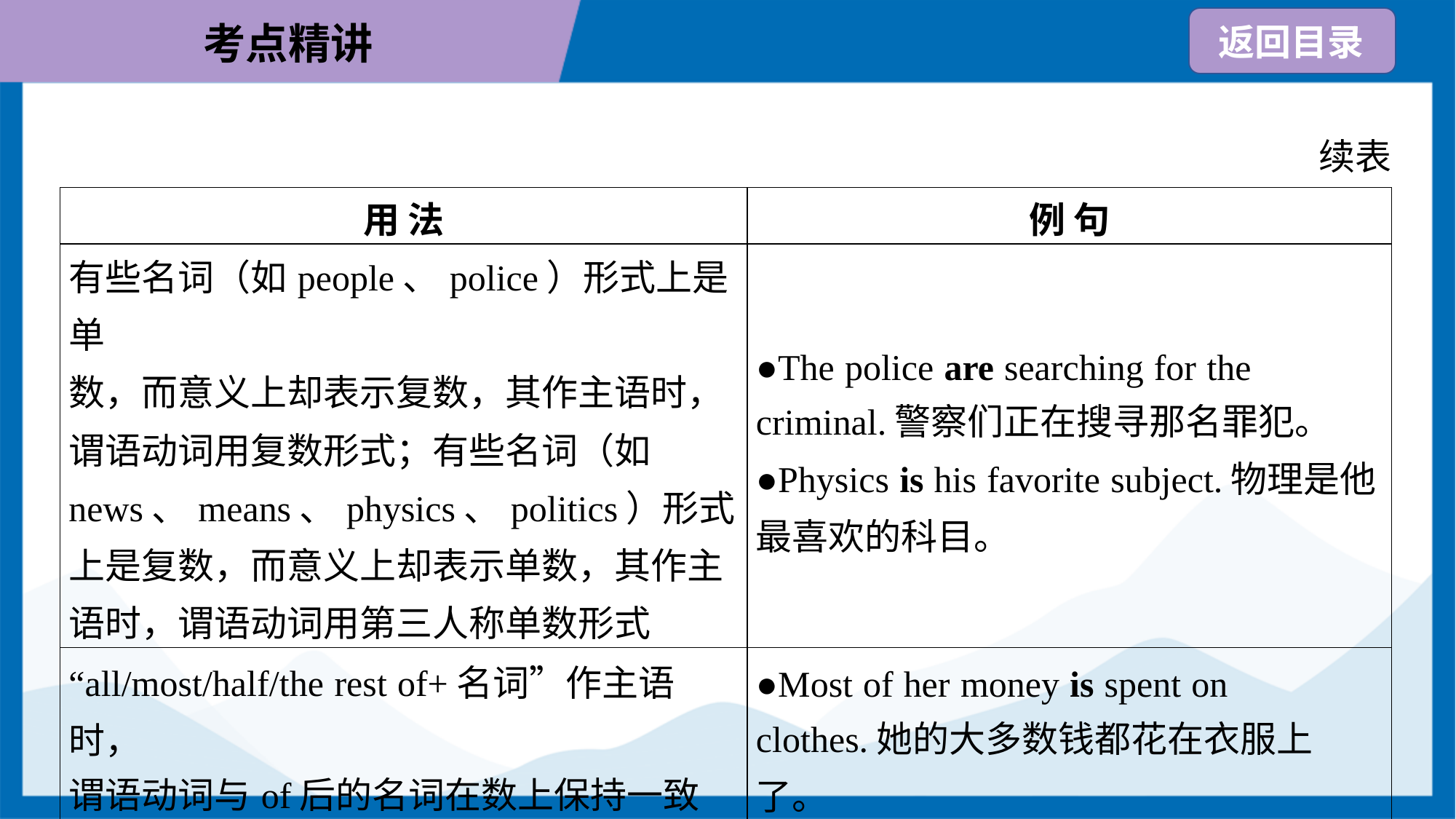

续表
| 用 法 | 例 句 |
| --- | --- |
| 有些名词（如people、police）形式上是单 数，而意义上却表示复数，其作主语时，谓语动词用复数形式；有些名词（如news、means、physics、politics）形式上是复数，而意义上却表示单数，其作主语时，谓语动词用第三人称单数形式 | ●The police are searching for the criminal.警察们正在搜寻那名罪犯。 ●Physics is his favorite subject.物理是他最喜欢的科目。 |
| “all/most/half/the rest of+名词”作主语时， 谓语动词与of后的名词在数上保持一致 | ●Most of her money is spent on clothes.她的大多数钱都花在衣服上了。 |